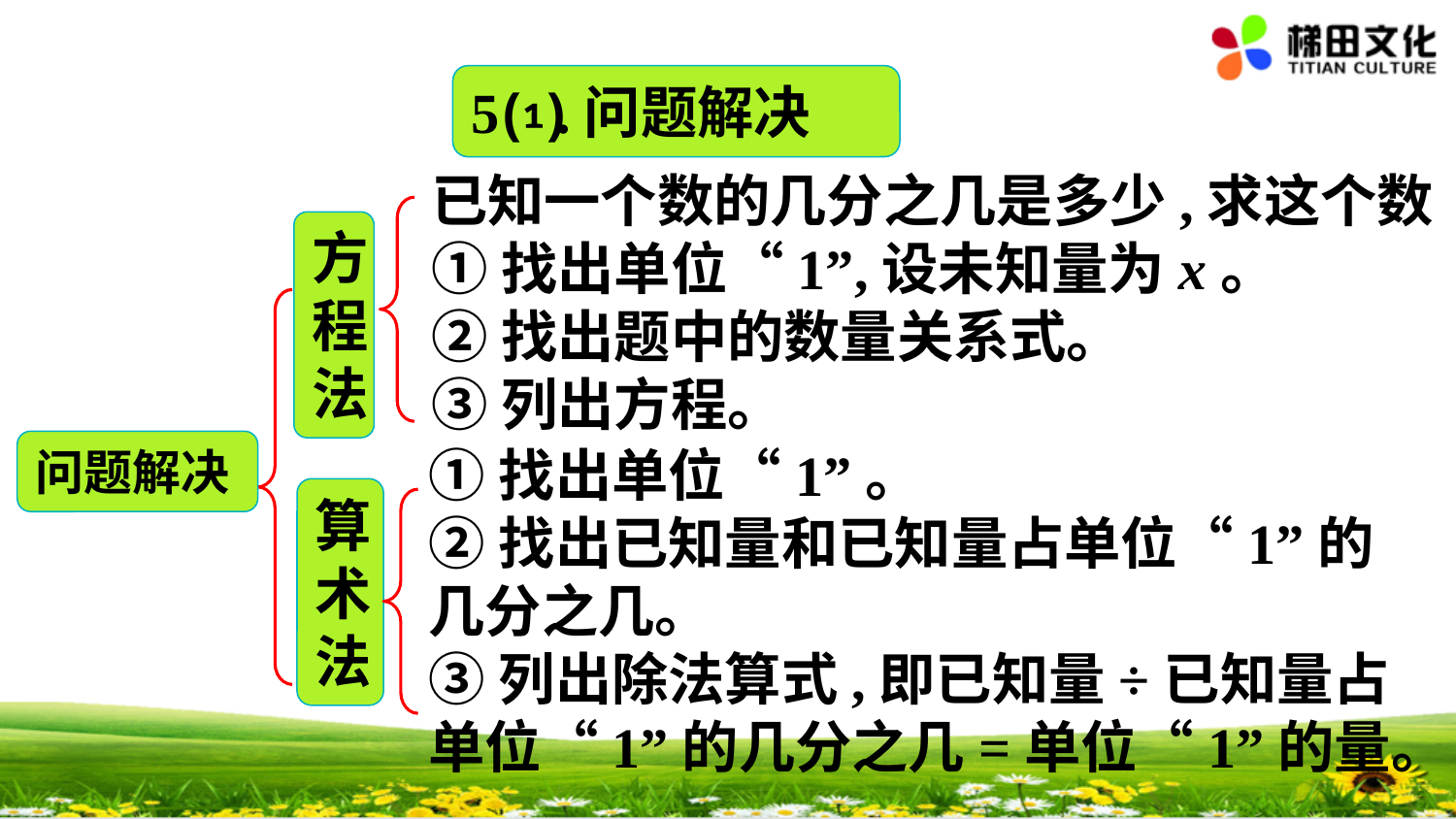

5⑴.问题解决
已知一个数的几分之几是多少,求这个数
①找出单位“1”,设未知量为x。
②找出题中的数量关系式。
③列出方程。

方程法

问题解决
①找出单位“1”。
②找出已知量和已知量占单位“1”的几分之几。
③列出除法算式,即已知量÷已知量占单位“1”的几分之几=单位“1”的量。
算术法